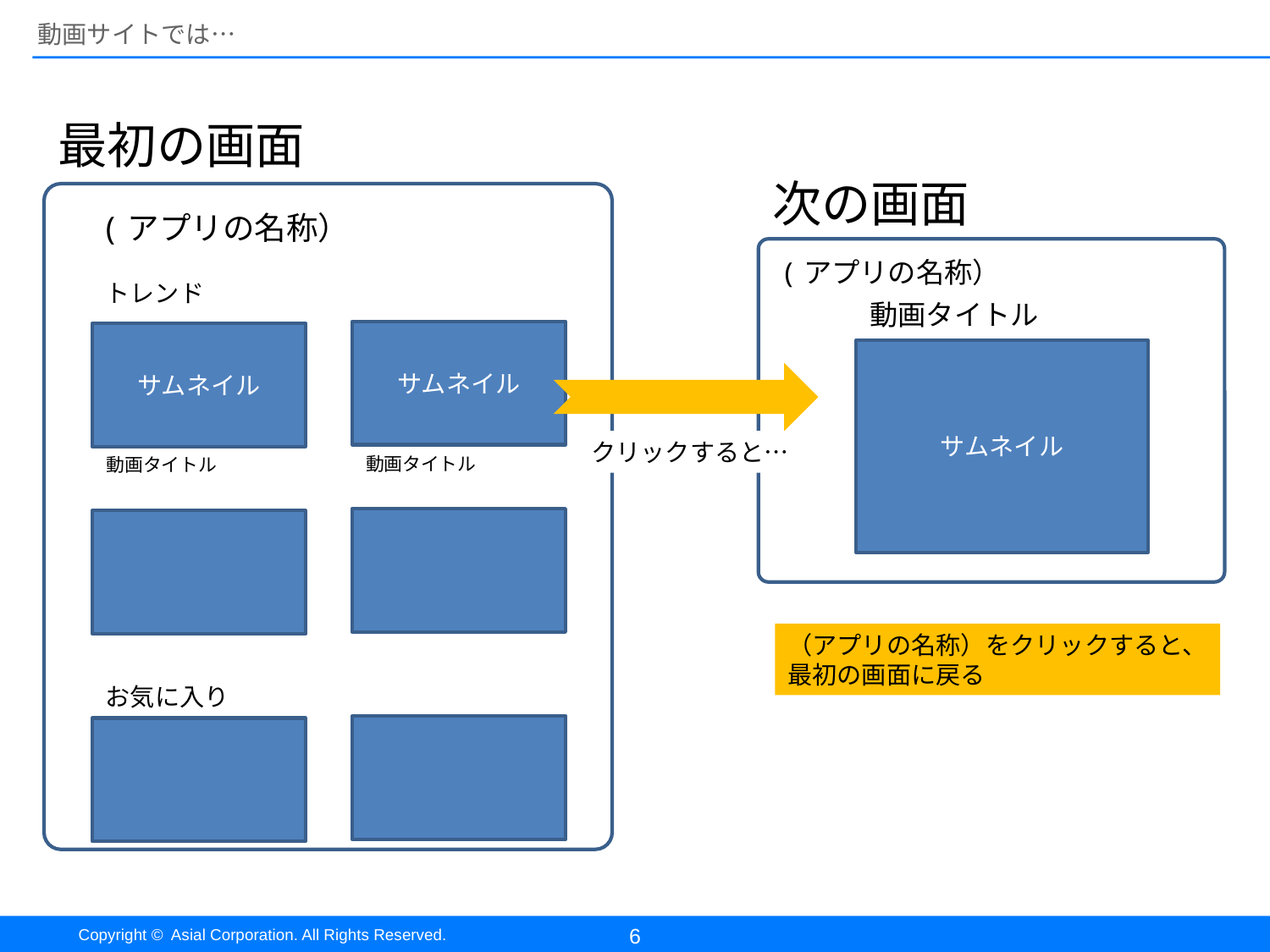

# 動画サイトでは…

最初の画面
次の画面

(アプリの名称）

(アプリの名称）
トレンド
動画タイトル
サムネイル
サムネイル
サムネイル

クリックすると…
動画タイトル
動画タイトル

（アプリの名称）をクリックすると、
最初の画面に戻る
お気に入り

6